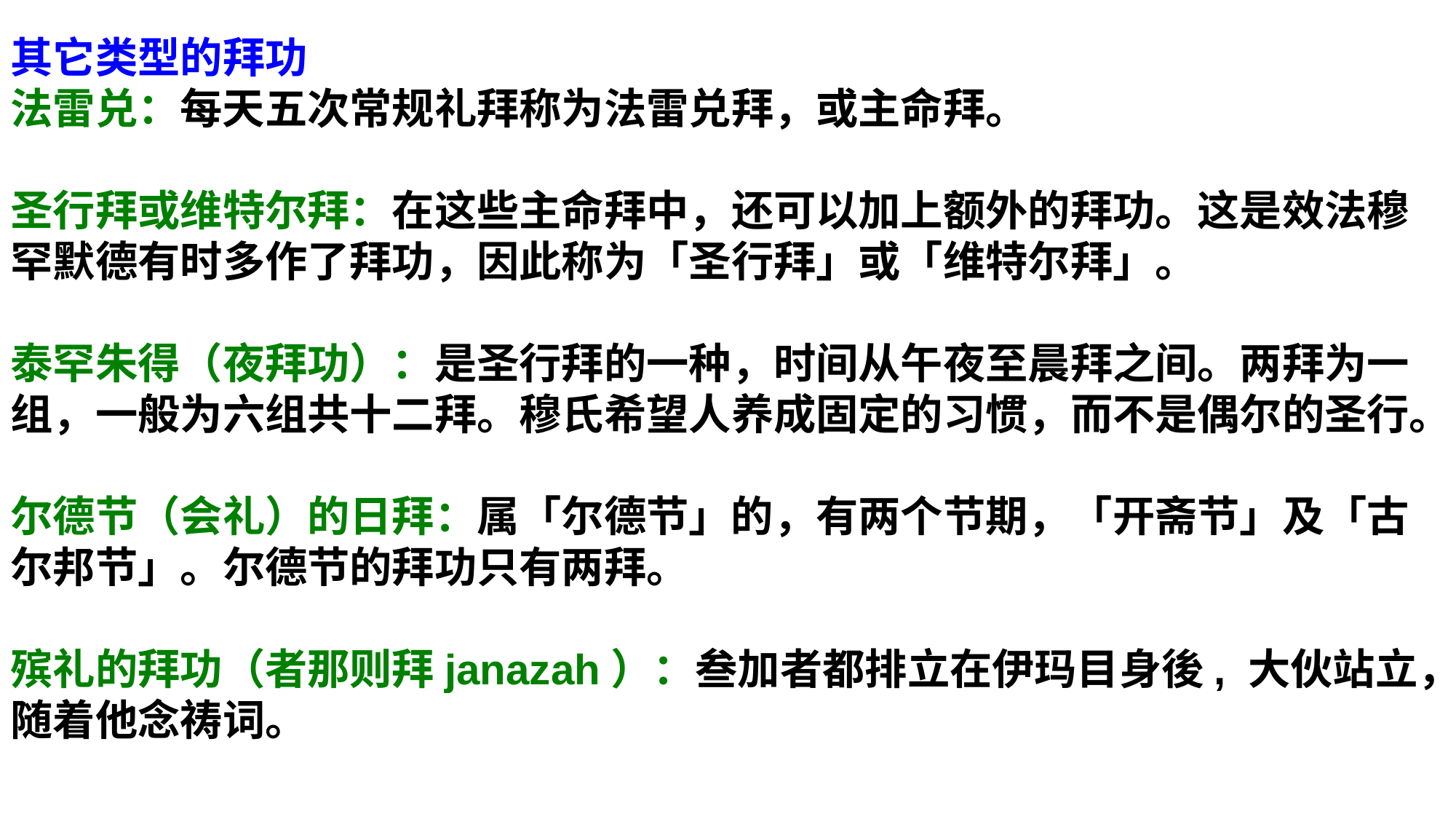

其它类型的拜功
法雷兑：每天五次常规礼拜称为法雷兑拜，或主命拜。

圣行拜或维特尔拜：在这些主命拜中，还可以加上额外的拜功。这是效法穆罕默德有时多作了拜功，因此称为「圣行拜」或「维特尔拜」。

泰罕朱得（夜拜功）：是圣行拜的一种，时间从午夜至晨拜之间。两拜为一组，一般为六组共十二拜。穆氏希望人养成固定的习惯，而不是偶尔的圣行。

尔德节（会礼）的日拜：属「尔德节」的，有两个节期，「开斋节」及「古尔邦节」。尔德节的拜功只有两拜。

殡礼的拜功（者那则拜janazah）：叁加者都排立在伊玛目身後, 大伙站立，随着他念祷词。